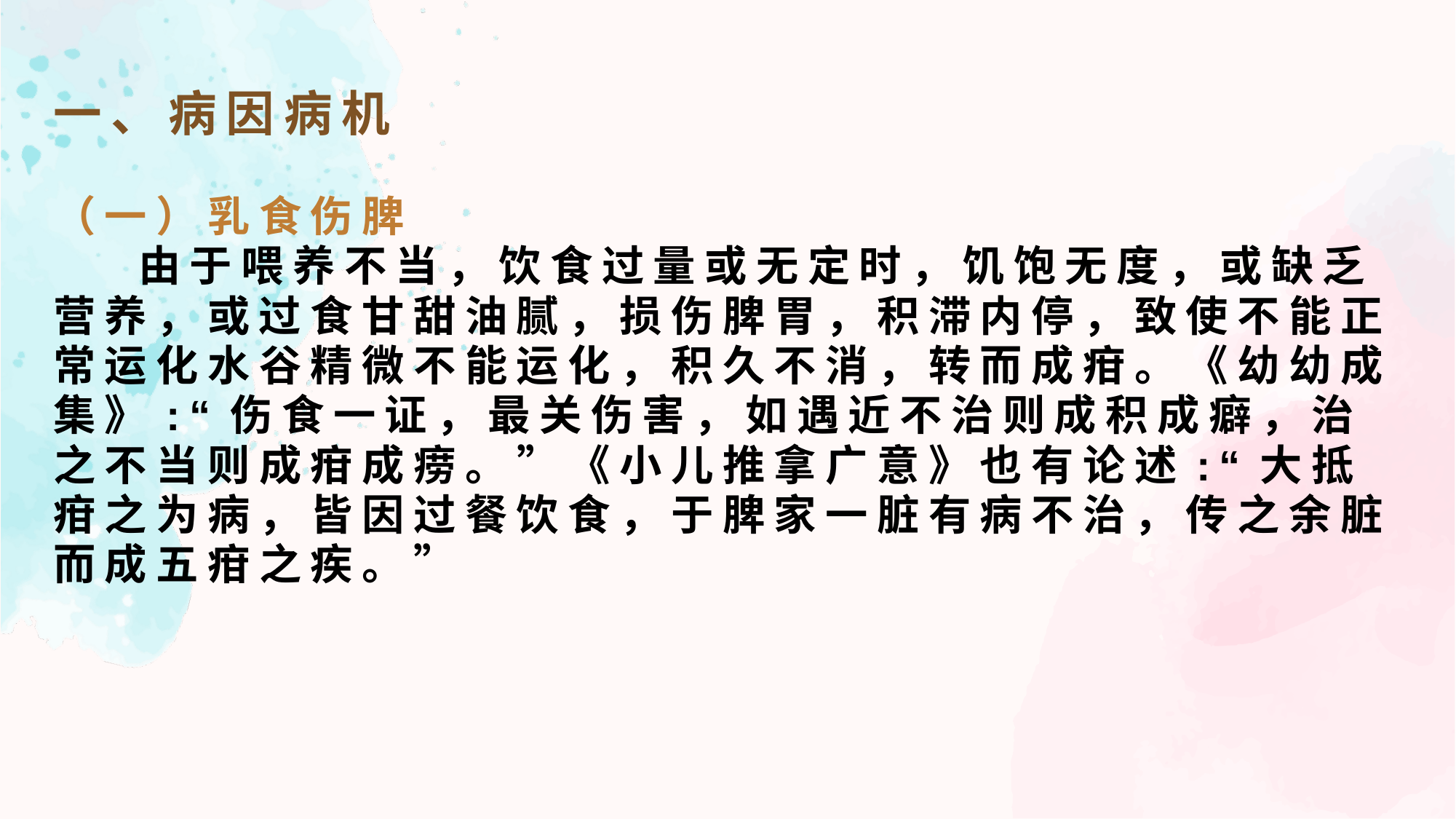

一、病因病机

（一）乳食伤脾
    由于喂养不当，饮食过量或无定时，饥饱无度，或缺乏营养，或过食甘甜油腻，损伤脾胃，积滞内停，致使不能正常运化水谷精微不能运化，积久不消，转而成疳。《幼幼成集》:“伤食一证，最关伤害，如遇近不治则成积成癖，治之不当则成疳成痨。”《小儿推拿广意》也有论述:“大抵疳之为病，皆因过餐饮食，于脾家一脏有病不治，传之余脏而成五疳之疾。”